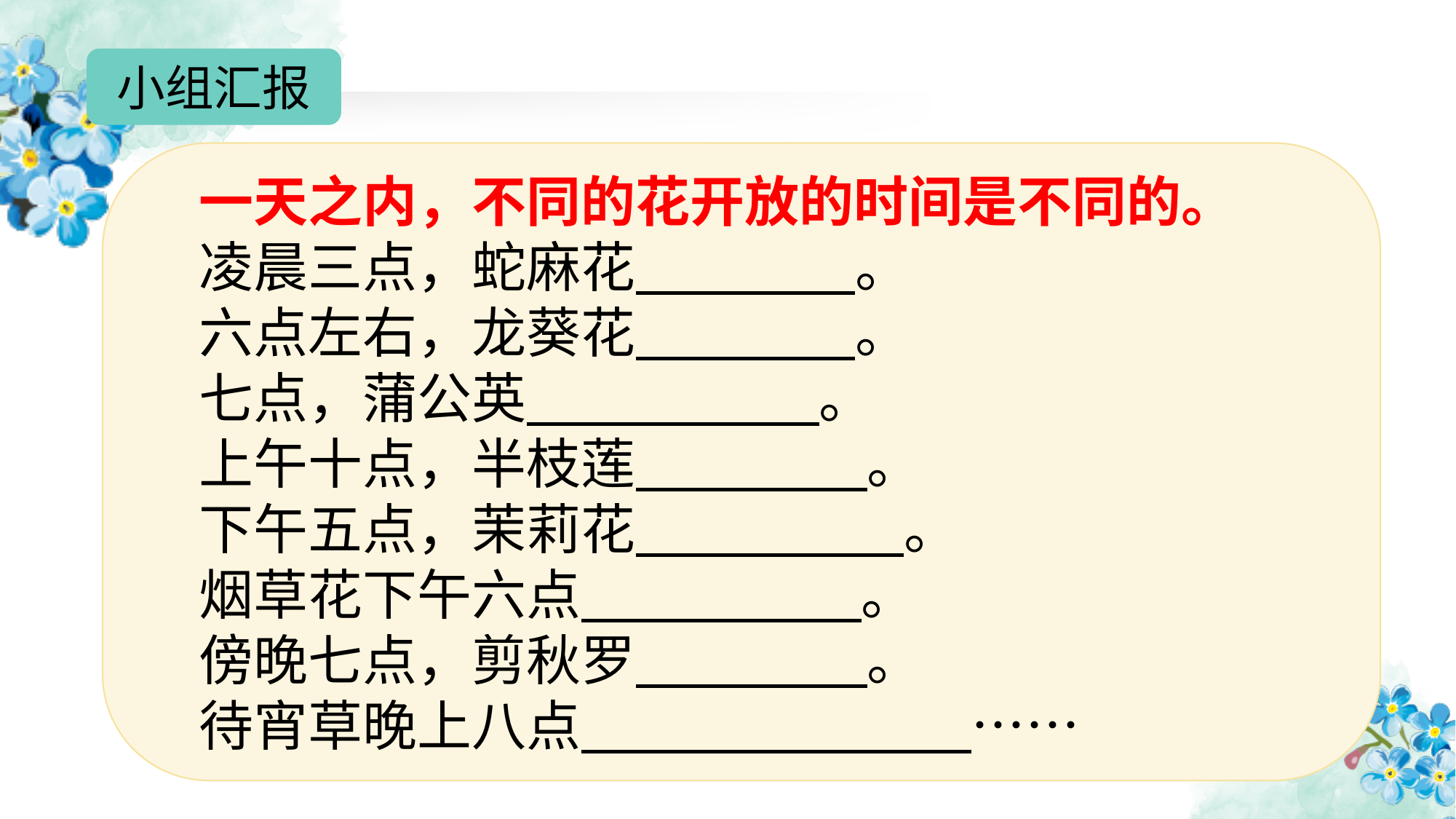

小组汇报
一天之内，不同的花开放的时间是不同的。
凌晨三点，蛇麻花                  。
六点左右，龙葵花                  。
七点，蒲公英                        。
上午十点，半枝莲                   。
下午五点，茉莉花                      。
烟草花下午六点                       。
傍晚七点，剪秋罗                   。
待宵草晚上八点                                ……